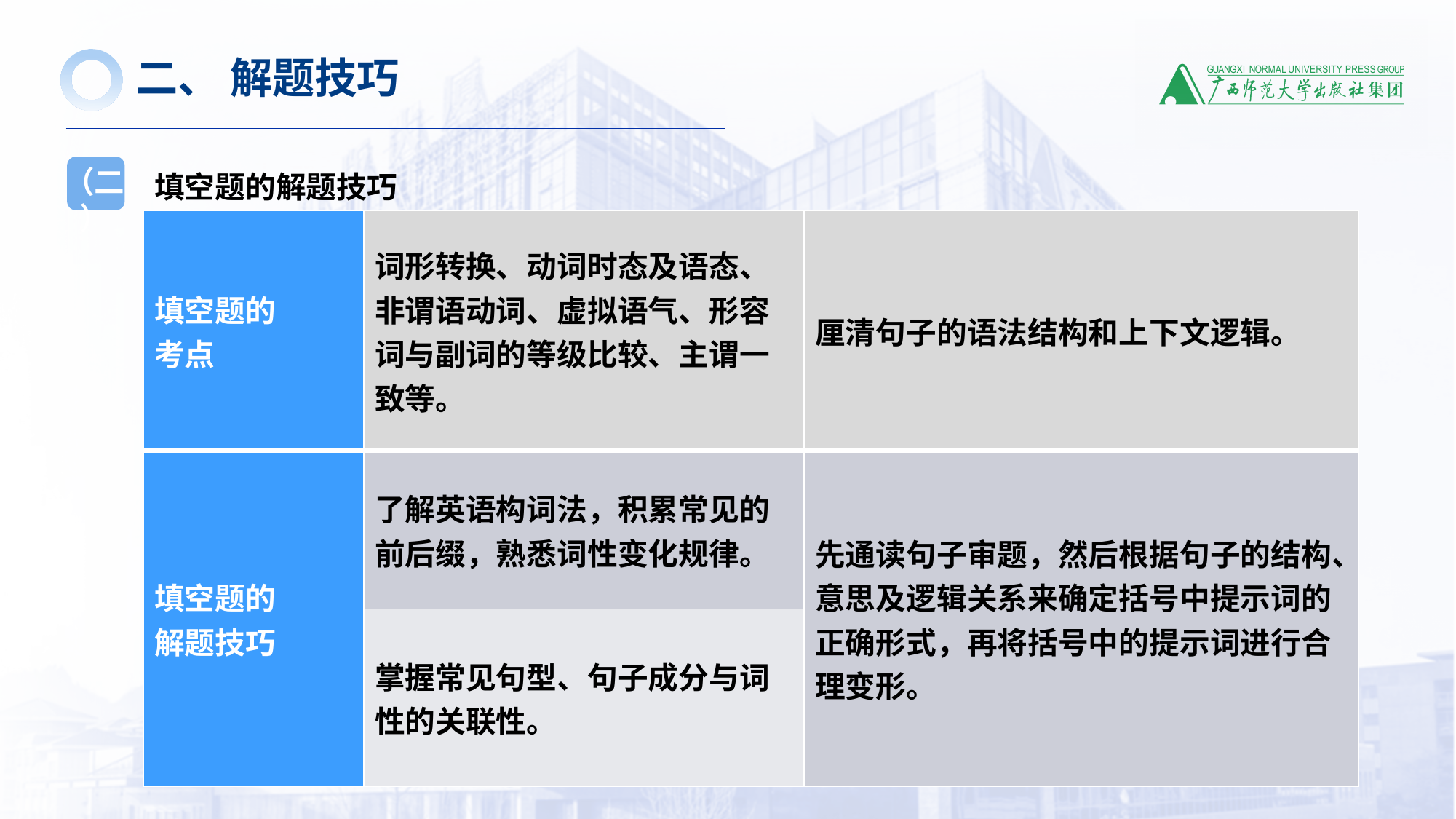

二、 解题技巧

填空题的解题技巧
（二）

| 填空题的 考点 | 词形转换、动词时态及语态、非谓语动词、虚拟语气、形容词与副词的等级比较、主谓一致等。 | 厘清句子的语法结构和上下文逻辑。 |
| --- | --- | --- |
| 填空题的 解题技巧 | 了解英语构词法，积累常见的前后缀，熟悉词性变化规律。 | 先通读句子审题，然后根据句子的结构、意思及逻辑关系来确定括号中提示词的正确形式，再将括号中的提示词进行合理变形。 |
|  | 掌握常见句型、句子成分与词性的关联性。 |  |